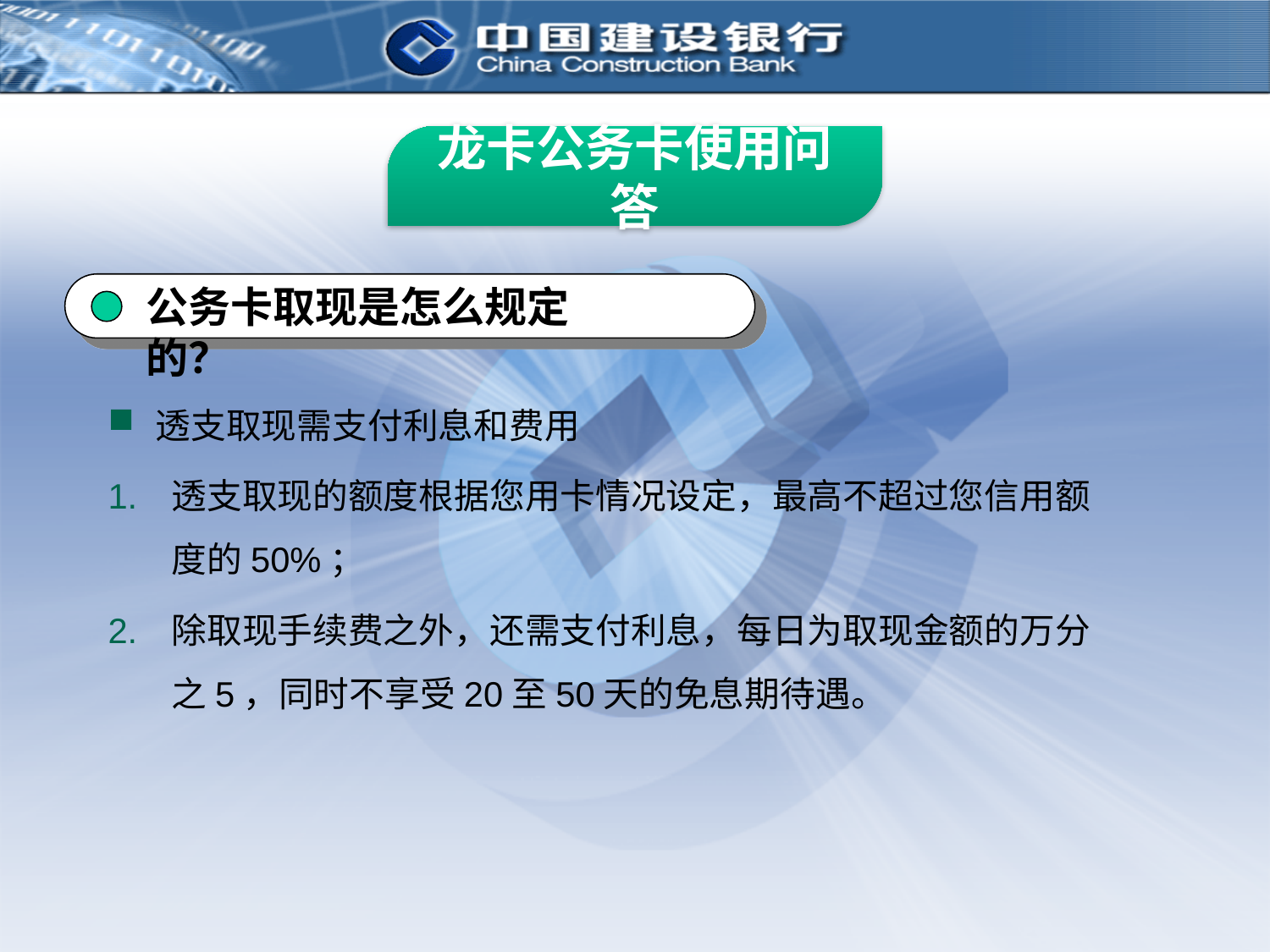

龙卡公务卡使用问答

公务卡取现是怎么规定的？

透支取现需支付利息和费用
透支取现的额度根据您用卡情况设定，最高不超过您信用额度的50%；
除取现手续费之外，还需支付利息，每日为取现金额的万分之5，同时不享受20至50天的免息期待遇。